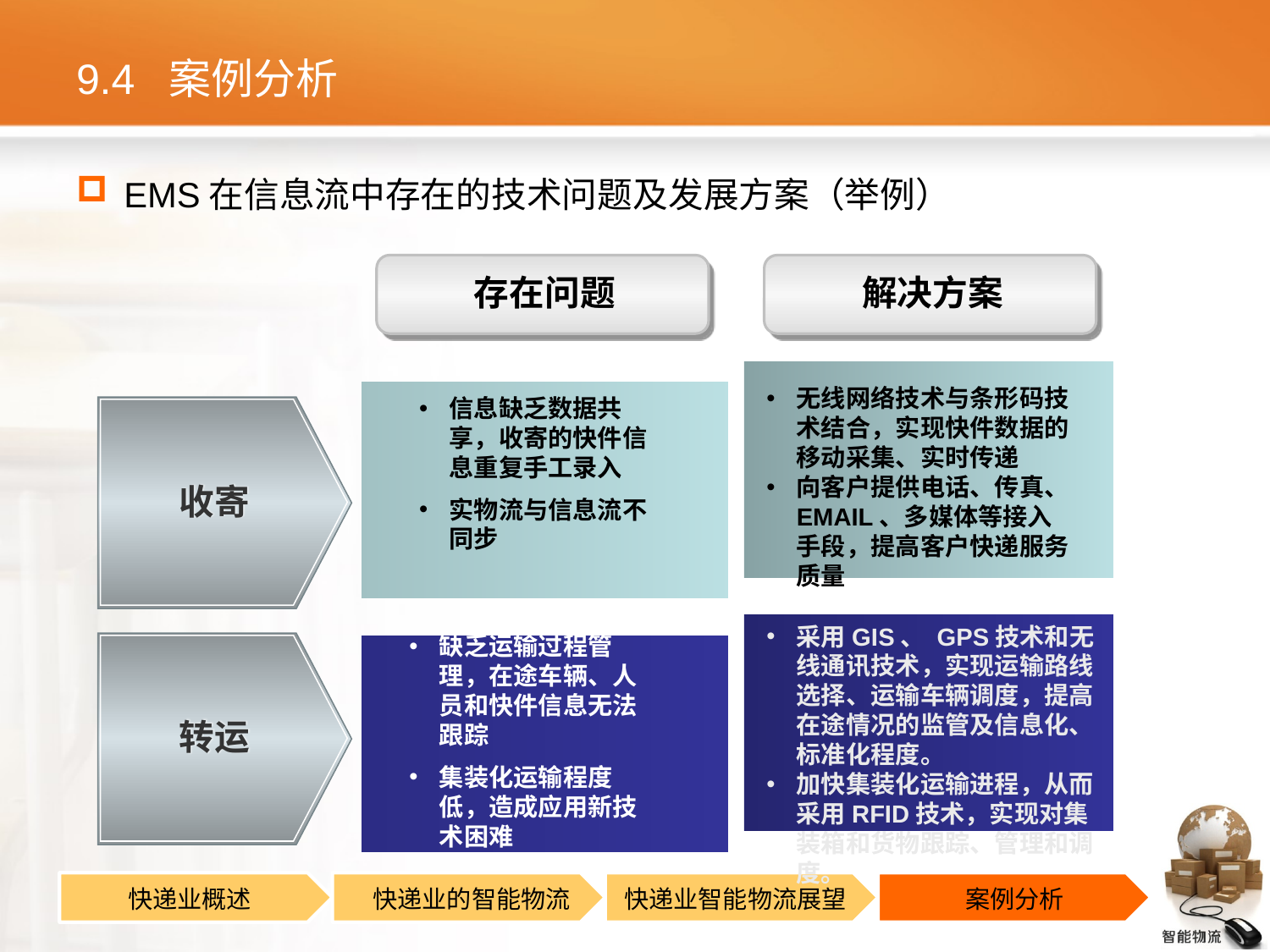

# 9.4  案例分析
EMS在信息流中存在的技术问题及发展方案（举例）

存在问题
解决方案

无线网络技术与条形码技术结合，实现快件数据的移动采集、实时传递
向客户提供电话、传真、EMAIL、多媒体等接入手段，提高客户快递服务质量

信息缺乏数据共享，收寄的快件信息重复手工录入
实物流与信息流不同步

收寄

采用GIS、 GPS技术和无线通讯技术，实现运输路线选择、运输车辆调度，提高在途情况的监管及信息化、标准化程度。
加快集装化运输进程，从而采用RFID技术，实现对集装箱和货物跟踪、管理和调度。
缺乏运输过程管理，在途车辆、人员和快件信息无法跟踪
集装化运输程度低，造成应用新技术困难

转运